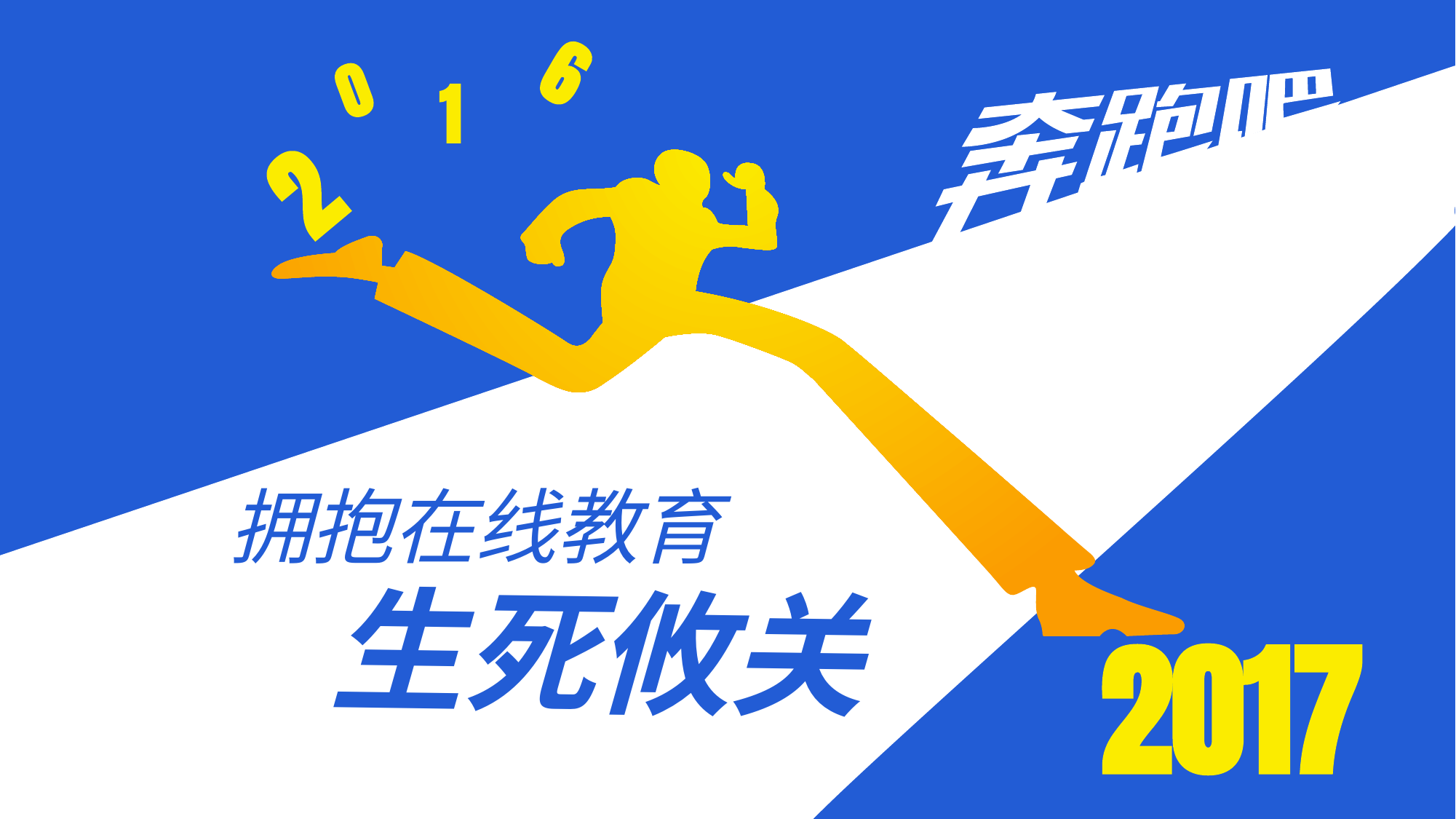

6
0

1

2

拥抱在线教育
生死攸关
2017